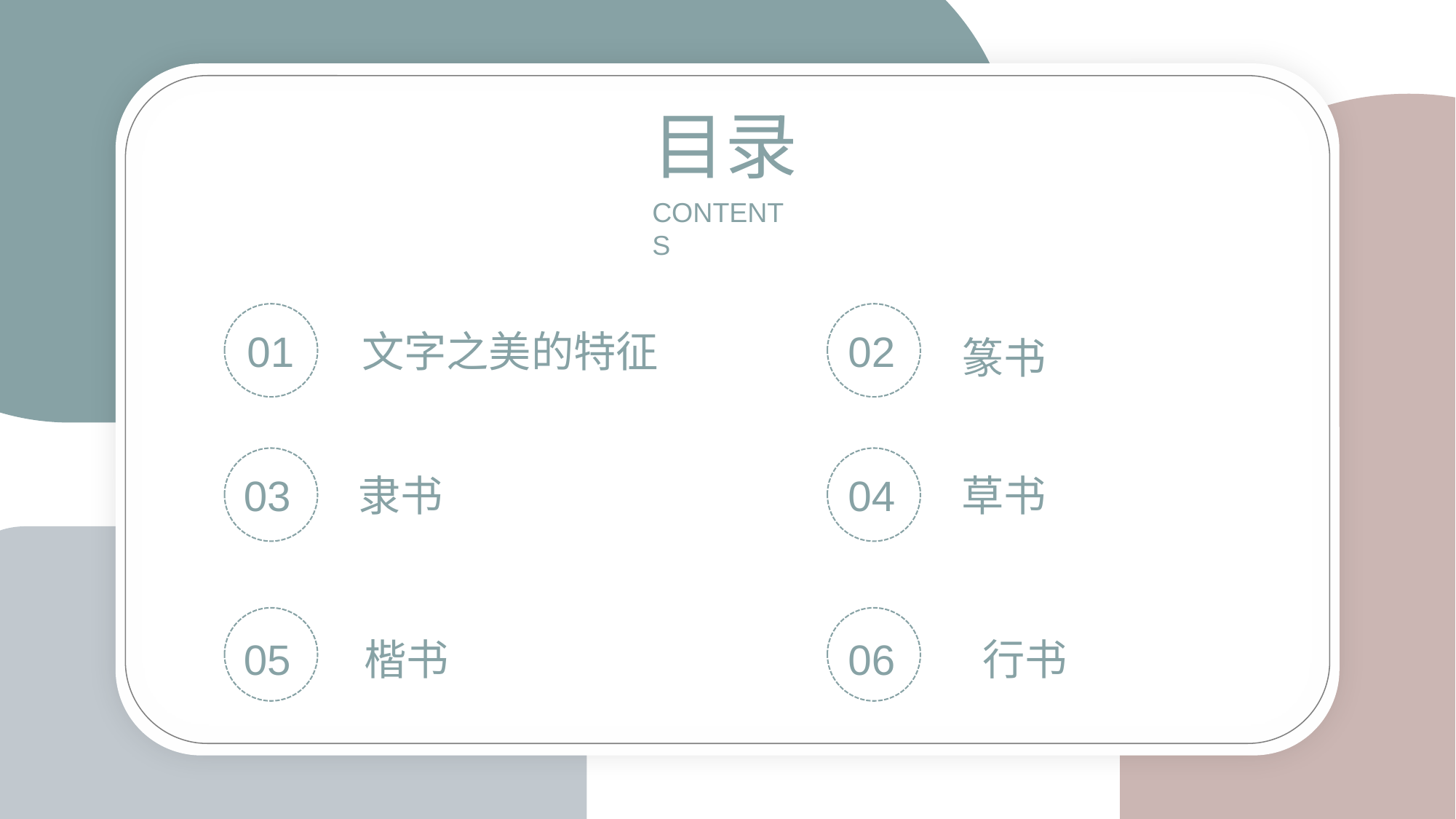

目录
CONTENTS

01
文字之美的特征
02
篆书

03
隶书
04
草书

05
楷书
06
行书